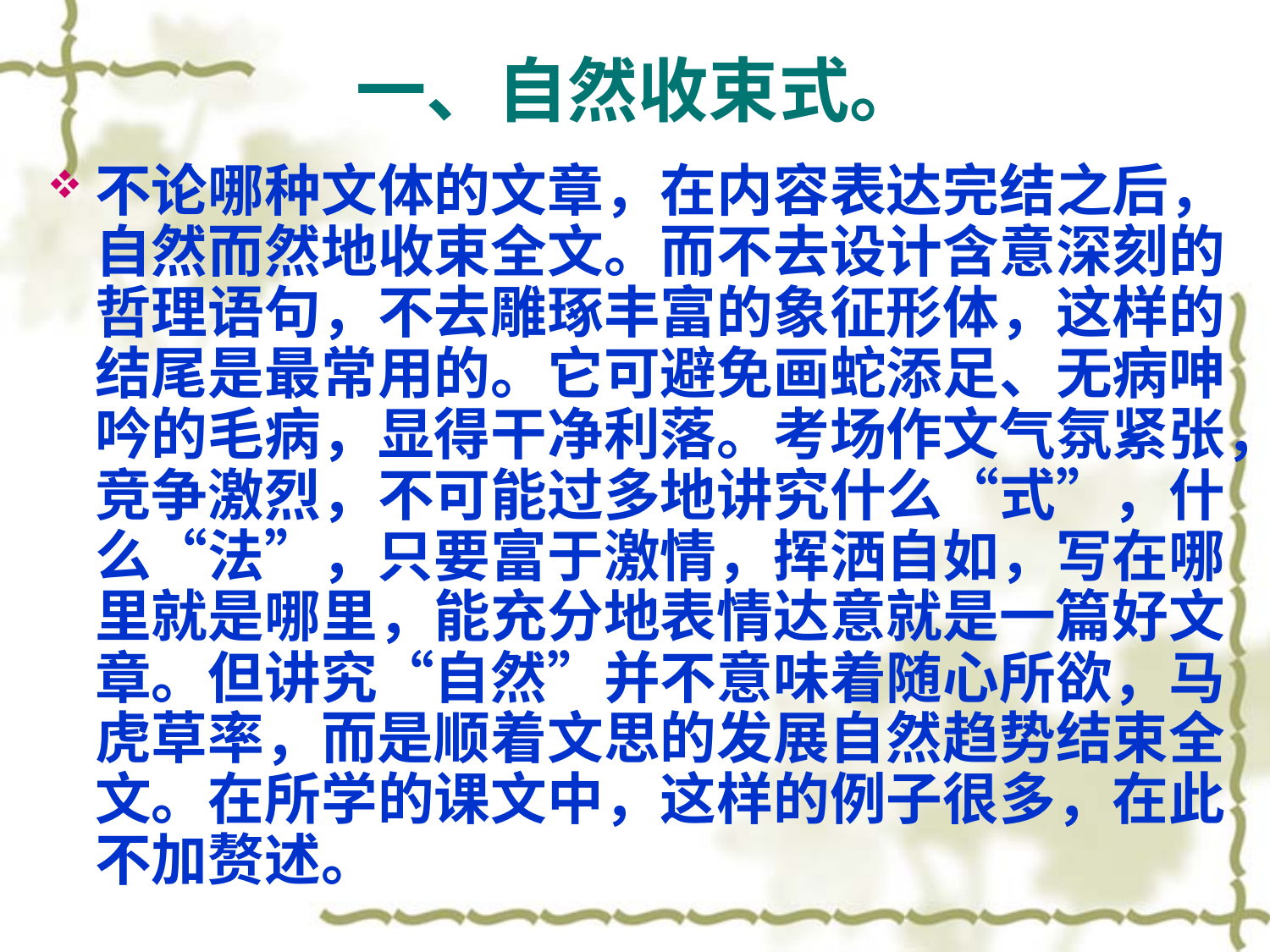

# 一、自然收束式。
不论哪种文体的文章，在内容表达完结之后，自然而然地收束全文。而不去设计含意深刻的哲理语句，不去雕琢丰富的象征形体，这样的结尾是最常用的。它可避免画蛇添足、无病呻吟的毛病，显得干净利落。考场作文气氛紧张，竞争激烈，不可能过多地讲究什么“式”，什么“法”，只要富于激情，挥洒自如，写在哪里就是哪里，能充分地表情达意就是一篇好文章。但讲究“自然”并不意味着随心所欲，马虎草率，而是顺着文思的发展自然趋势结束全文。在所学的课文中，这样的例子很多，在此不加赘述。
202